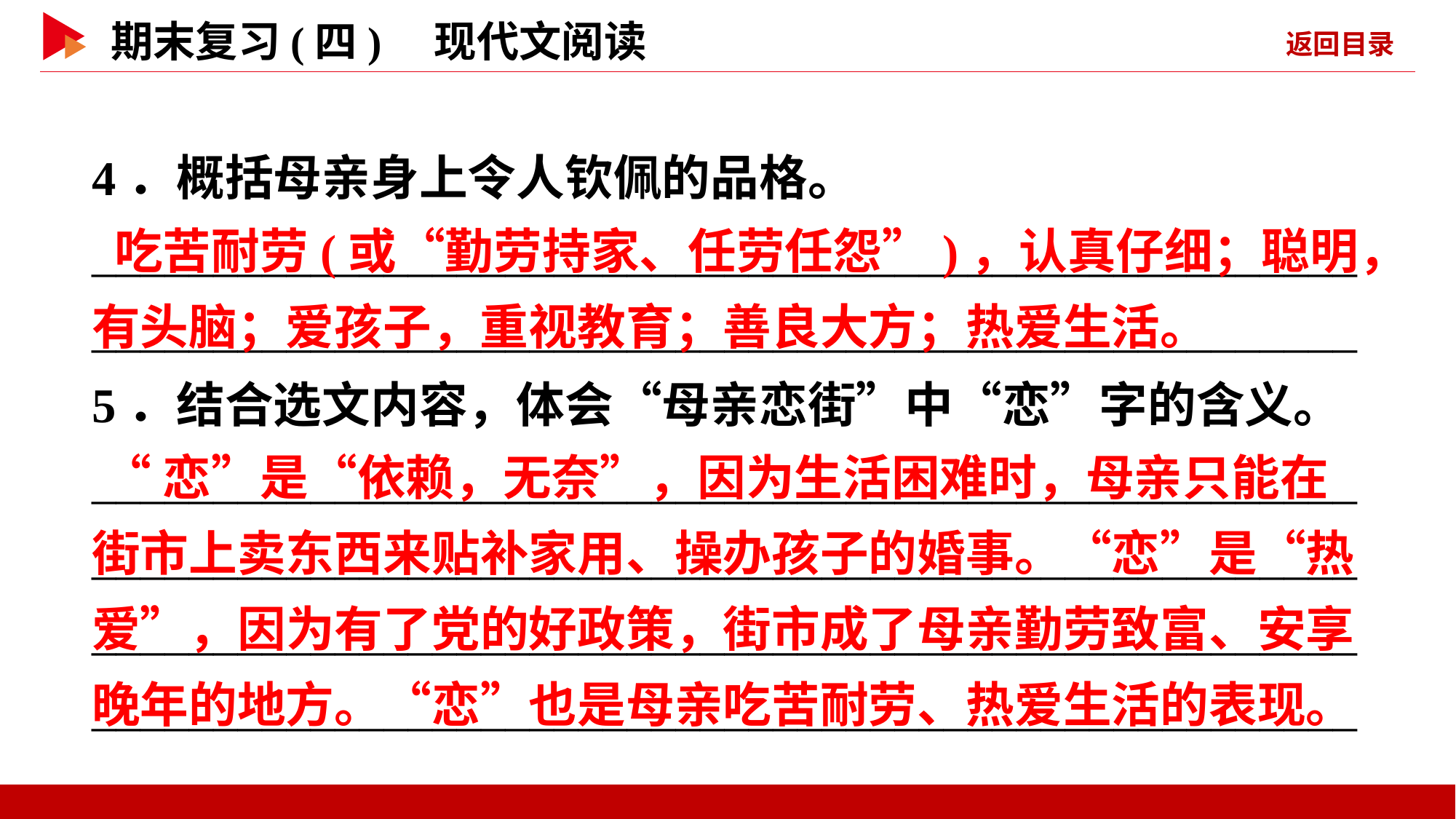

4．概括母亲身上令人钦佩的品格。
________________________________________________________________________________________________________
5．结合选文内容，体会“母亲恋街”中“恋”字的含义。
________________________________________________________________________________________________________________________________________________________________________________________________________________
 吃苦耐劳(或“勤劳持家、任劳任怨”)，认真仔细；聪明，有头脑；爱孩子，重视教育；善良大方；热爱生活。
 “恋”是“依赖，无奈”，因为生活困难时，母亲只能在街市上卖东西来贴补家用、操办孩子的婚事。“恋”是“热爱”，因为有了党的好政策，街市成了母亲勤劳致富、安享晚年的地方。“恋”也是母亲吃苦耐劳、热爱生活的表现。